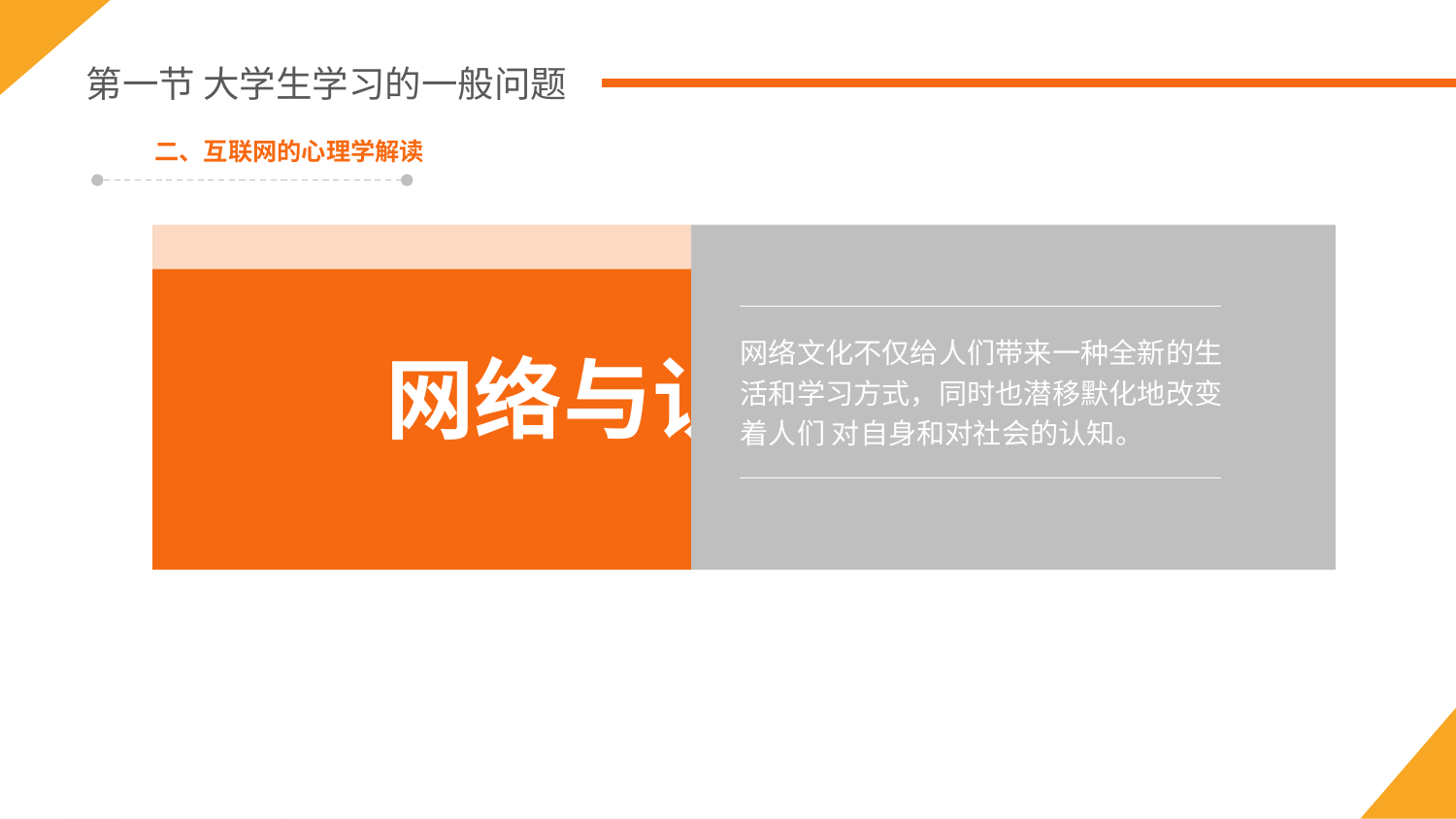

第一节 大学生学习的一般问题
二、互联网的心理学解读

网络文化不仅给人们带来一种全新的生活和学习方式，同时也潜移默化地改变着人们 对自身和对社会的认知。
网络与认知